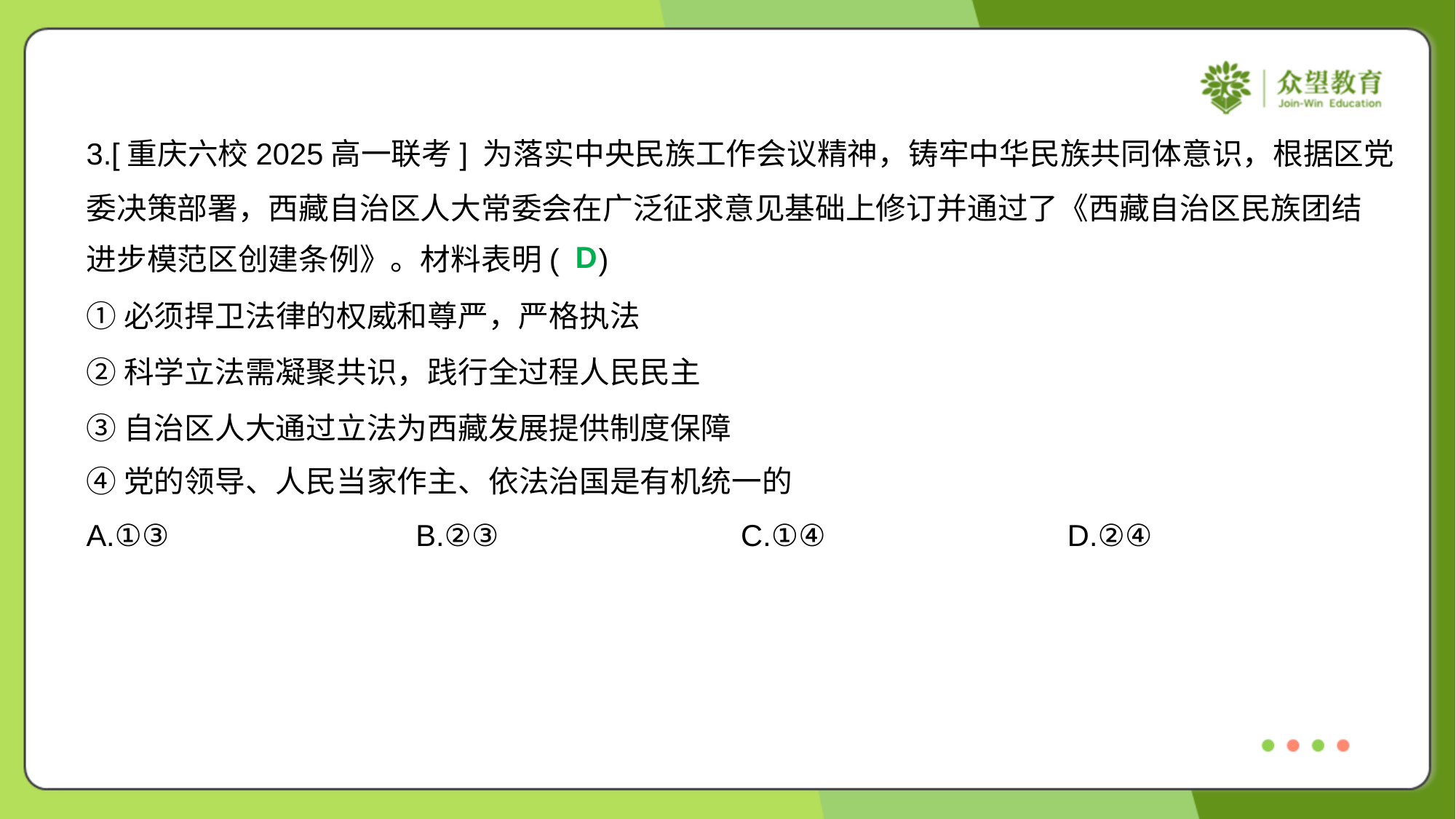

3.[重庆六校2025高一联考] 为落实中央民族工作会议精神，铸牢中华民族共同体意识，根据区党
委决策部署，西藏自治区人大常委会在广泛征求意见基础上修订并通过了《西藏自治区民族团结
进步模范区创建条例》。材料表明(     )
D
①必须捍卫法律的权威和尊严，严格执法
②科学立法需凝聚共识，践行全过程人民民主
③自治区人大通过立法为西藏发展提供制度保障
④党的领导、人民当家作主、依法治国是有机统一的
A.①③	B.②③	C.①④	D.②④